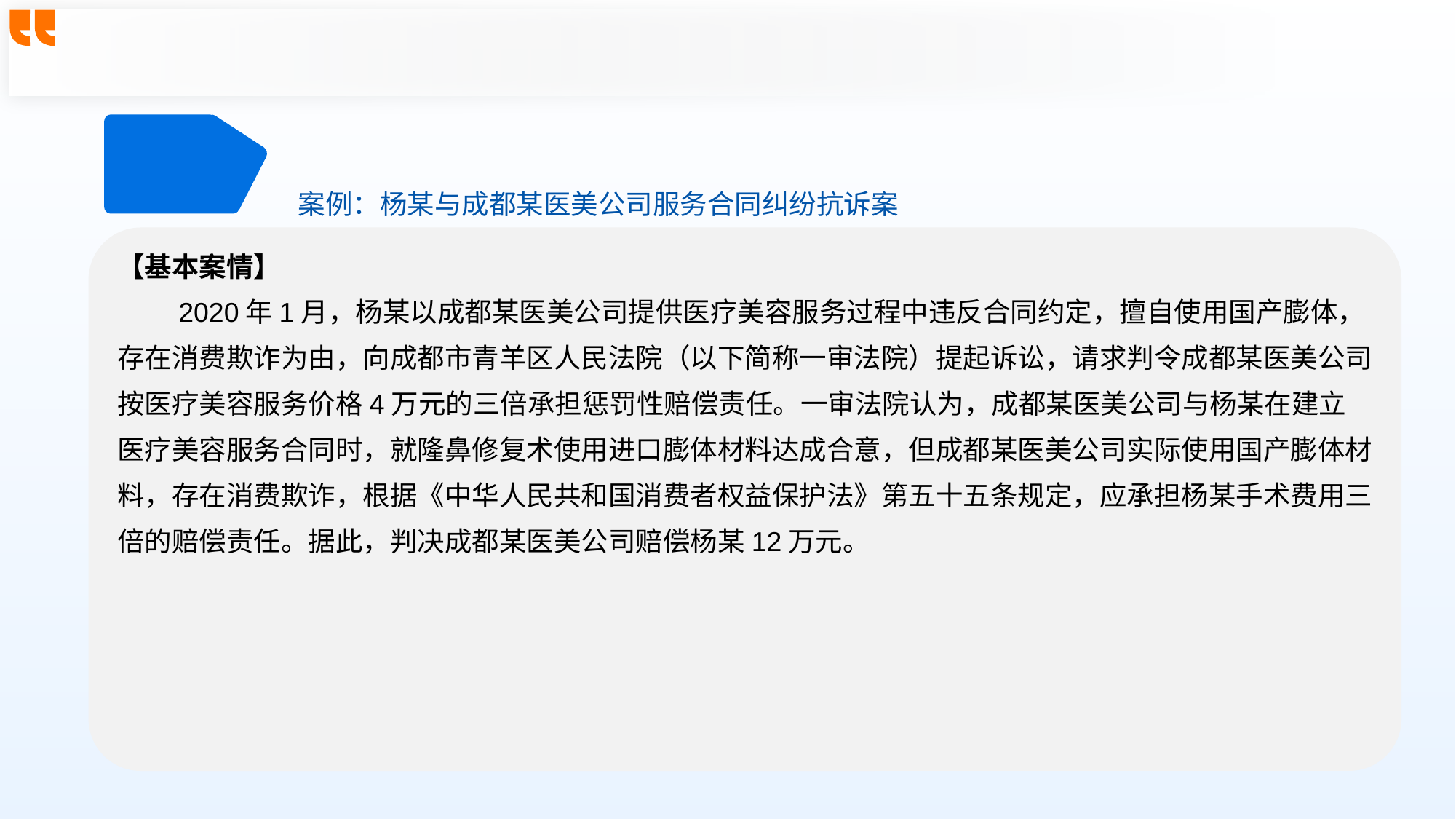

案例：杨某与成都某医美公司服务合同纠纷抗诉案

【基本案情】
        2020年1月，杨某以成都某医美公司提供医疗美容服务过程中违反合同约定，擅自使用国产膨体，存在消费欺诈为由，向成都市青羊区人民法院（以下简称一审法院）提起诉讼，请求判令成都某医美公司按医疗美容服务价格4万元的三倍承担惩罚性赔偿责任。一审法院认为，成都某医美公司与杨某在建立医疗美容服务合同时，就隆鼻修复术使用进口膨体材料达成合意，但成都某医美公司实际使用国产膨体材料，存在消费欺诈，根据《中华人民共和国消费者权益保护法》第五十五条规定，应承担杨某手术费用三倍的赔偿责任。据此，判决成都某医美公司赔偿杨某12万元。